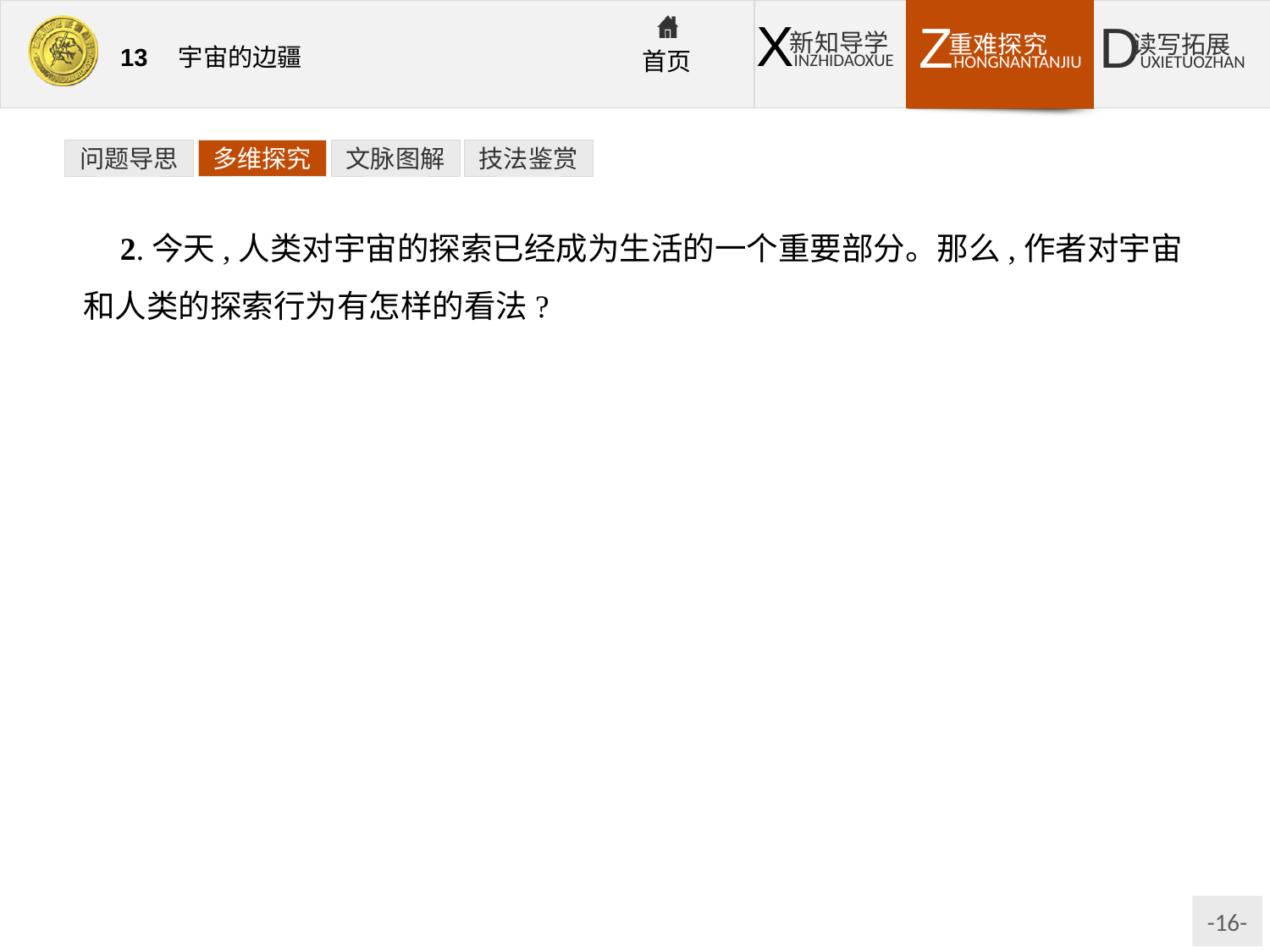

问题导思
多维探究
文脉图解
技法鉴赏
2.今天,人类对宇宙的探索已经成为生活的一个重要部分。那么,作者对宇宙和人类的探索行为有怎样的看法?
提示:作者认为宇宙辽阔无垠,神秘莫测,而人类生活的地球,只是宇宙中的沧海一粟,“它的存在可能仅仅对我们有意义”。宇宙不因为地球及生活在地球上的人类而存在,人类的未来,取决于对宇宙的了解程度。人类对宇宙来说,是渺小甚至微不足道的,“只不过是晨空中飞扬的一粒尘埃”;人类关心的大多数问题,对宇宙来说更是微不足道、毫无意义的。但是人类对宇宙的探索是本能的,是人类拥有智慧而必须承担的责任,也是人类拥有未来的希望。人类有探索宇宙所需要的勇气和素质,人类以渺小的身躯和短暂的人生来探索广阔的宇宙,这使人类的生活具有了伟大的意义。